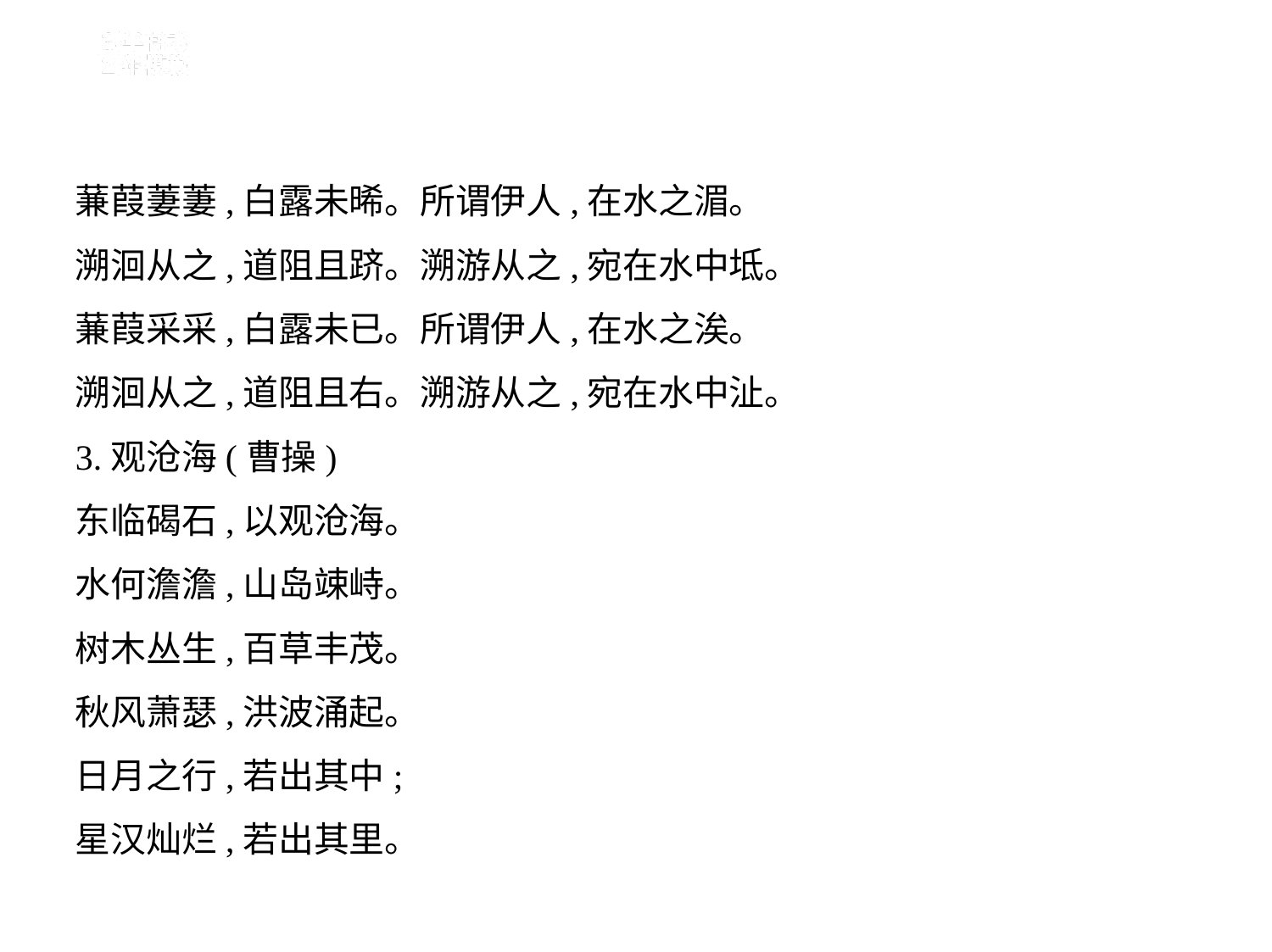

蒹葭萋萋,白露未晞。所谓伊人,在水之湄。
溯洄从之,道阻且跻。溯游从之,宛在水中坻。
蒹葭采采,白露未已。所谓伊人,在水之涘。
溯洄从之,道阻且右。溯游从之,宛在水中沚。
3.观沧海(曹操)
东临碣石,以观沧海。
水何澹澹,山岛竦峙。
树木丛生,百草丰茂。
秋风萧瑟,洪波涌起。
日月之行,若出其中;
星汉灿烂,若出其里。